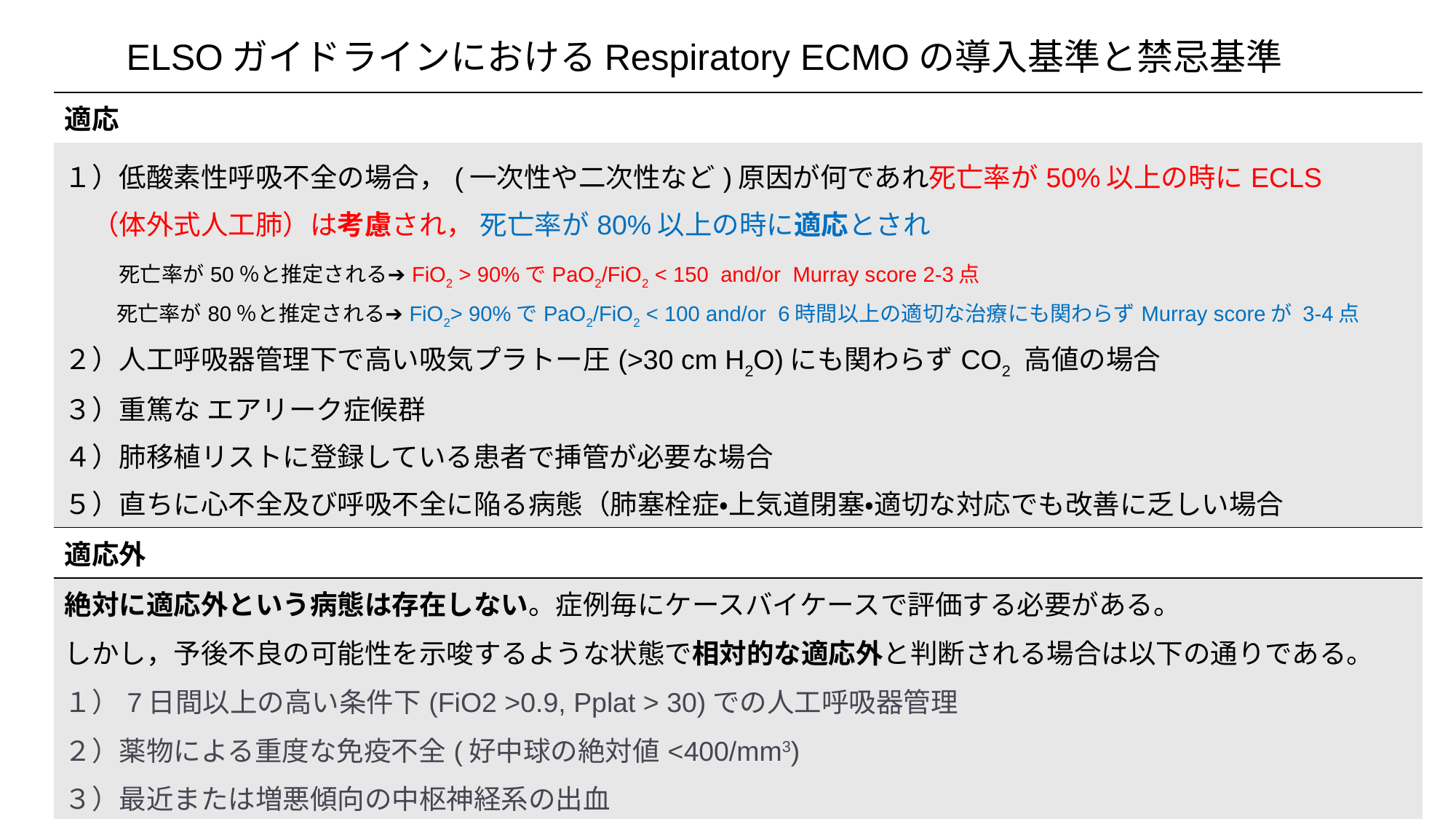

# ELSOガイドラインにおけるRespiratory ECMOの導入基準と禁忌基準
| 適応 |
| --- |
| １）低酸素性呼吸不全の場合，(一次性や二次性など)原因が何であれ死亡率が50%以上の時にECLS 　（体外式人工肺）は考慮され， 死亡率が80%以上の時に適応とされ 　　死亡率が50％と推定される➔FiO2 > 90%でPaO2/FiO2 < 150 and/or Murray score 2-3点 　　 死亡率が80％と推定される➔FiO2> 90%でPaO2/FiO2 < 100 and/or 6時間以上の適切な治療にも関わらずMurray scoreが 3-4点 ２）人工呼吸器管理下で高い吸気プラトー圧(>30 cm H2O)にも関わらずCO2 高値の場合 ３）重篤な エアリーク症候群 ４）肺移植リストに登録している患者で挿管が必要な場合 ５）直ちに心不全及び呼吸不全に陥る病態（肺塞栓症・上気道閉塞・適切な対応でも改善に乏しい場合 |
| 適応外 |
| 絶対に適応外という病態は存在しない。症例毎にケースバイケースで評価する必要がある。 しかし，予後不良の可能性を示唆するような状態で相対的な適応外と判断される場合は以下の通りである。 １）7日間以上の高い条件下(FiO2 >0.9, Pplat > 30)での人工呼吸器管理 ２）薬物による重度な免疫不全(好中球の絶対値<400/mm3) ３）最近または増悪傾向の中枢神経系の出血 ４）中枢神経系の損傷や末期悪性腫瘍などの不可逆性の状態 ５）年齢：適応外という年齢の線引きはない，しかし年齢の増加とともに危険性は増加する |